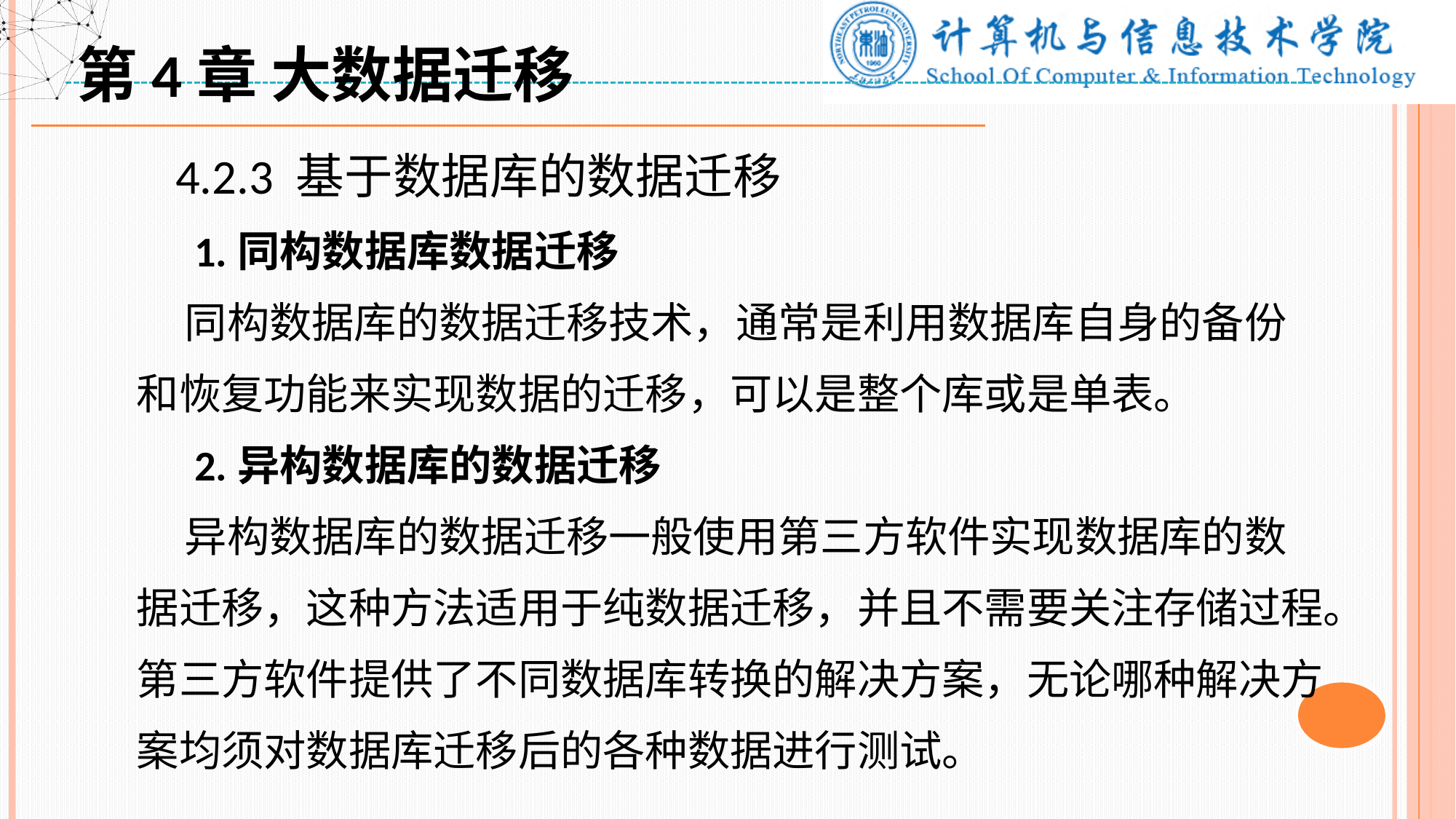

第4章 大数据迁移
    4.2.3 基于数据库的数据迁移
      1.同构数据库数据迁移
    同构数据库的数据迁移技术，通常是利用数据库自身的备份和恢复功能来实现数据的迁移，可以是整个库或是单表。
      2.异构数据库的数据迁移
    异构数据库的数据迁移一般使用第三方软件实现数据库的数据迁移，这种方法适用于纯数据迁移，并且不需要关注存储过程。第三方软件提供了不同数据库转换的解决方案，无论哪种解决方案均须对数据库迁移后的各种数据进行测试。